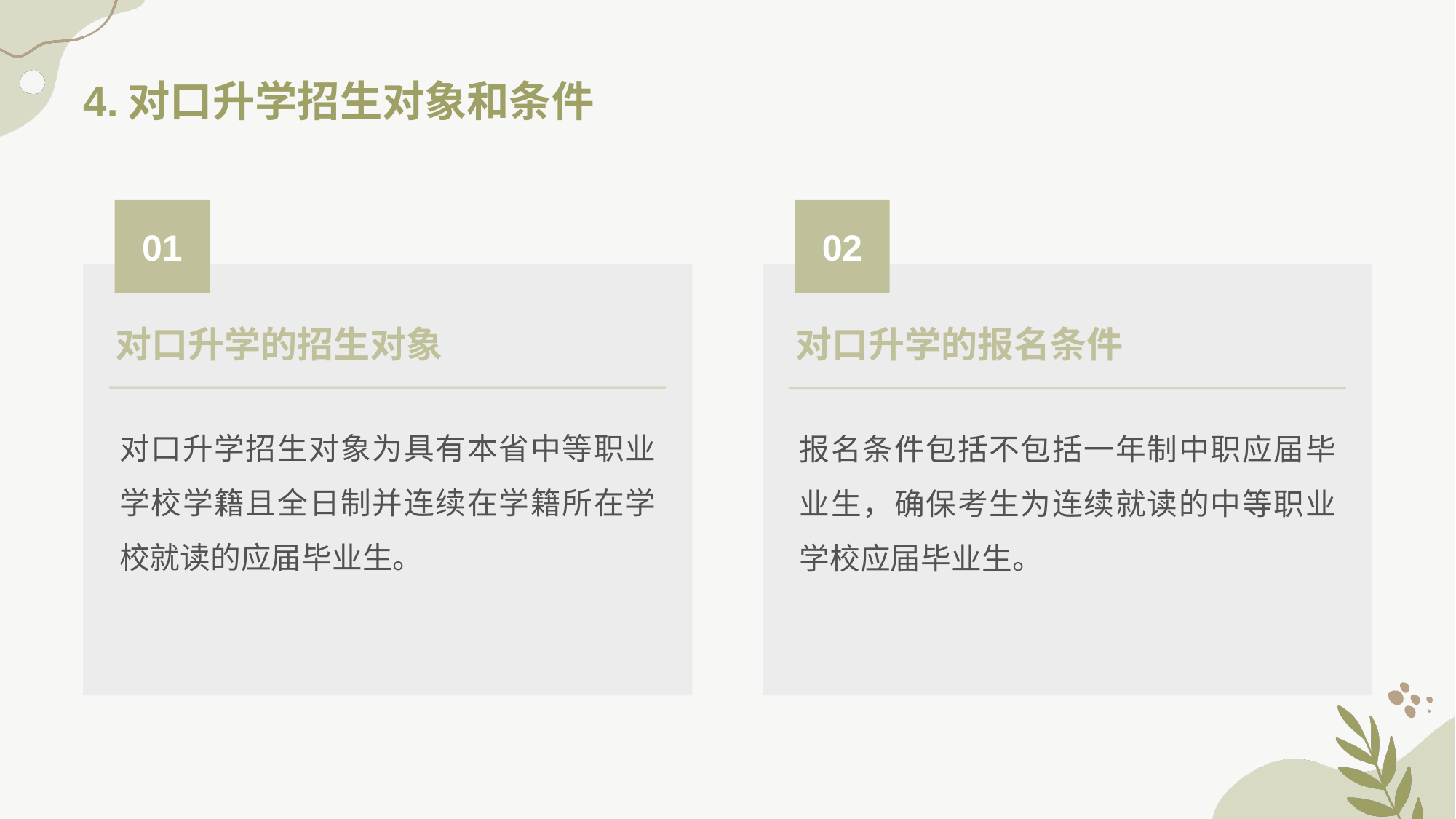

4.对口升学招生对象和条件
01
02

对口升学的招生对象
对口升学的报名条件
对口升学招生对象为具有本省中等职业学校学籍且全日制并连续在学籍所在学校就读的应届毕业生。
报名条件包括不包括一年制中职应届毕业生，确保考生为连续就读的中等职业学校应届毕业生。